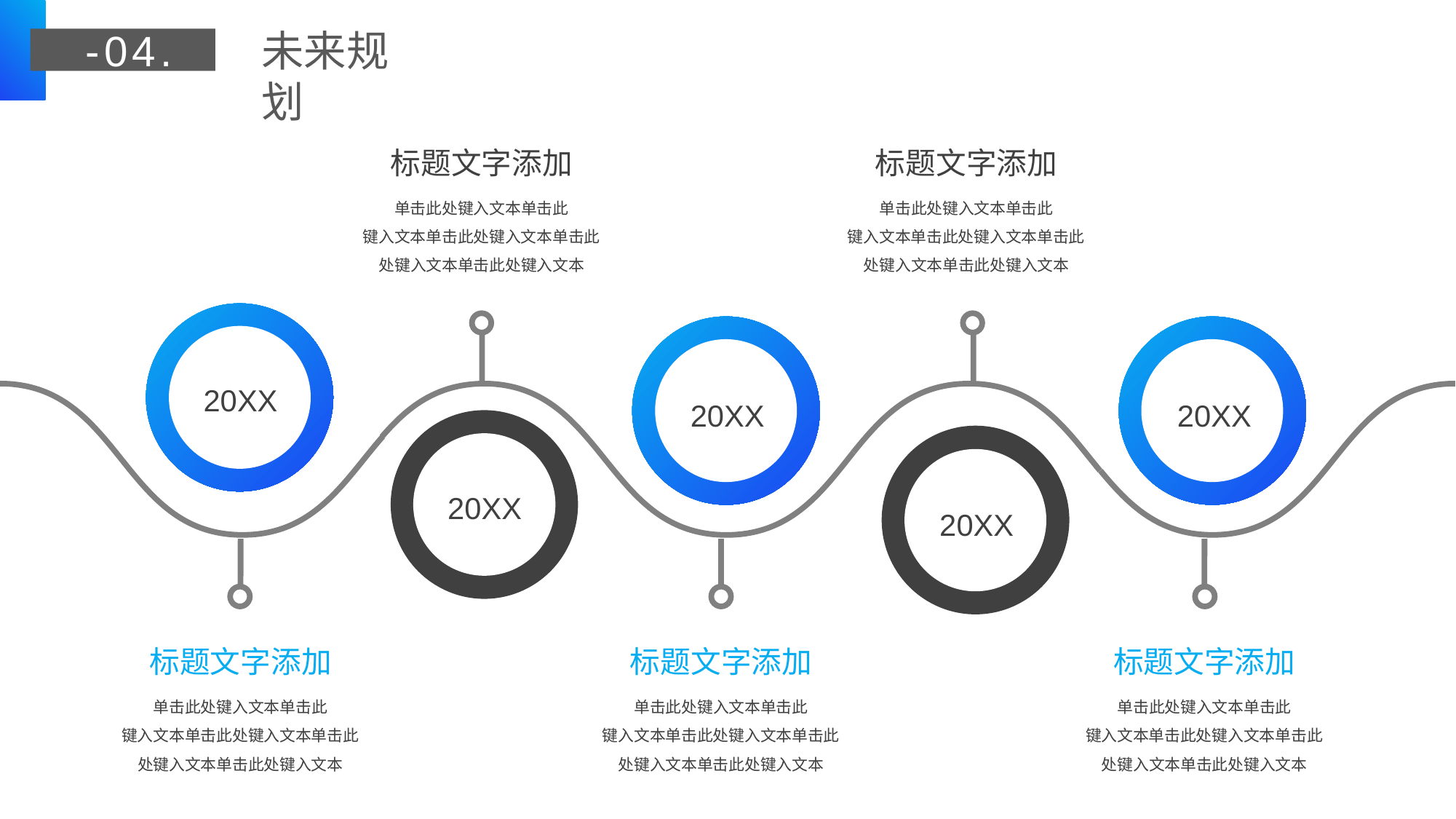

-04.
未来规划

标题文字添加
单击此处键入文本单击此
键入文本单击此处键入文本单击此处键入文本单击此处键入文本

20XX
标题文字添加
单击此处键入文本单击此
键入文本单击此处键入文本单击此处键入文本单击此处键入文本

20XX

20XX
标题文字添加
单击此处键入文本单击此
键入文本单击此处键入文本单击此处键入文本单击此处键入文本

20XX
标题文字添加
单击此处键入文本单击此
键入文本单击此处键入文本单击此处键入文本单击此处键入文本

20XX
标题文字添加
单击此处键入文本单击此
键入文本单击此处键入文本单击此处键入文本单击此处键入文本